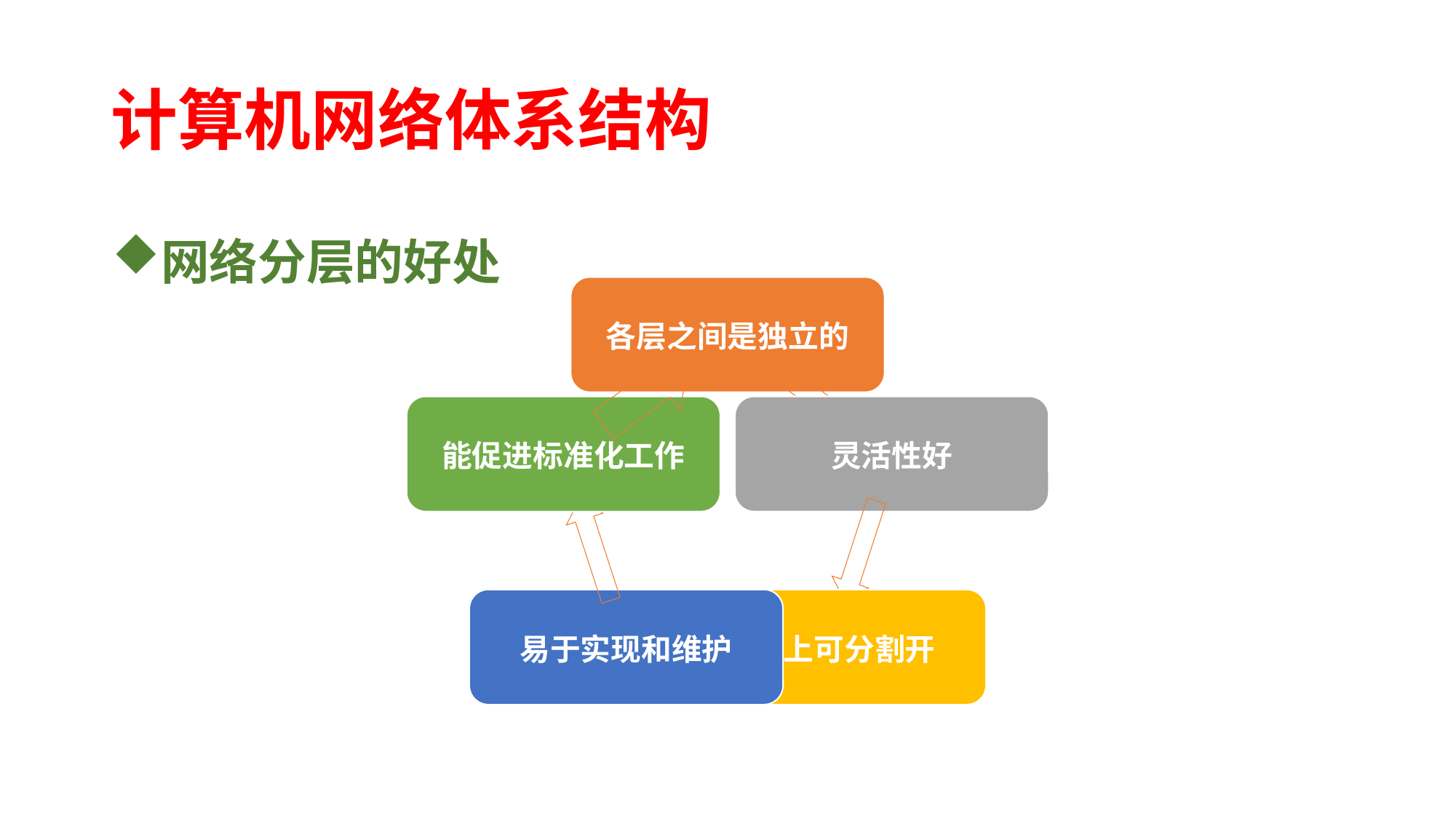

# 计算机网络体系结构
网络分层的好处
各层之间是独立的
灵活性好
结构上可分割开
易于实现和维护
能促进标准化工作